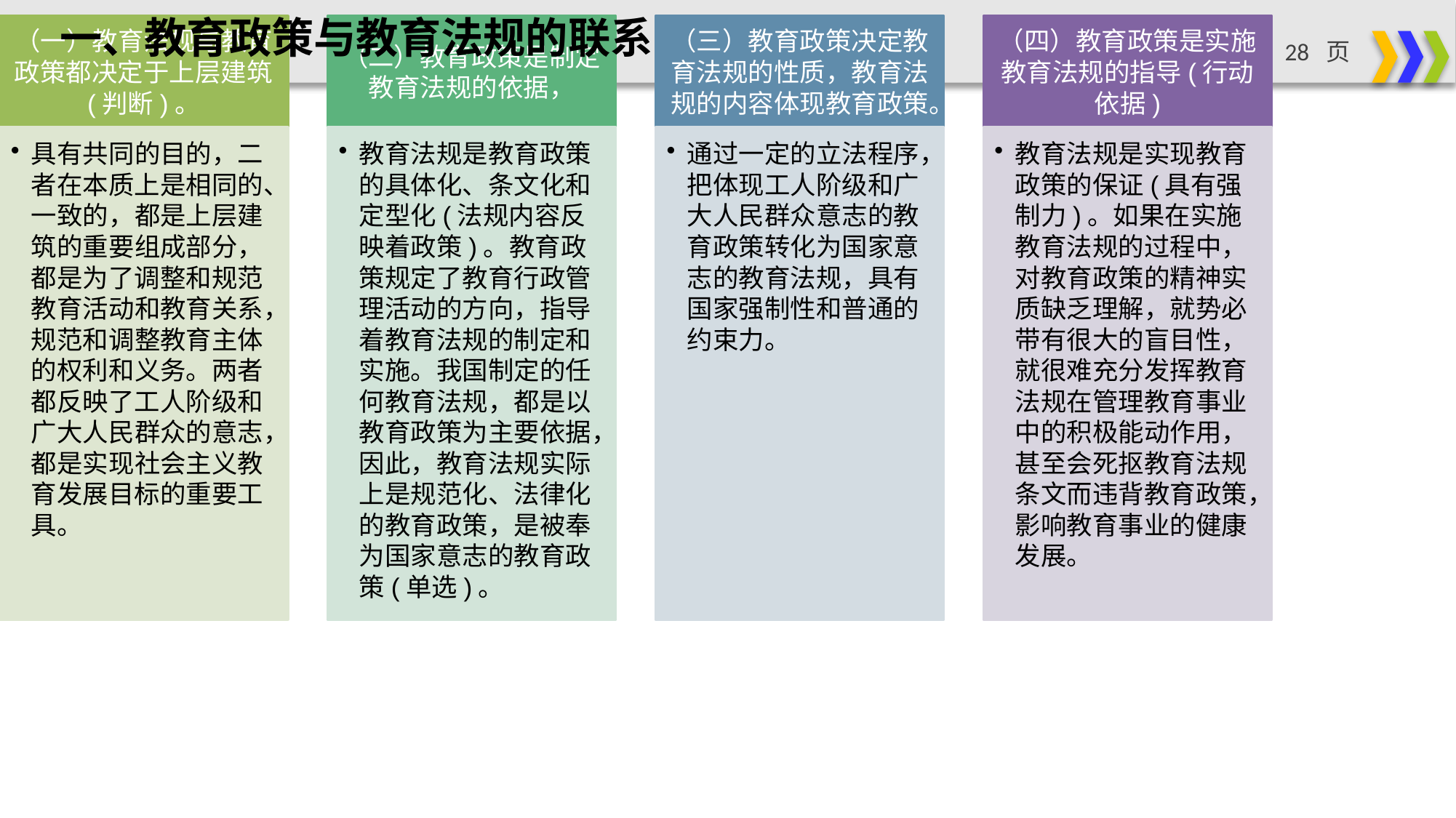

一、教育政策与教育法规的联系
（一）教育法规与教育政策都决定于上层建筑(判断)。
具有共同的目的，二者在本质上是相同的、一致的，都是上层建筑的重要组成部分，都是为了调整和规范教育活动和教育关系，规范和调整教育主体的权利和义务。两者都反映了工人阶级和广大人民群众的意志，都是实现社会主义教育发展目标的重要工具。
（二）教育政策是制定教育法规的依据，
教育法规是教育政策的具体化、条文化和定型化(法规内容反映着政策)。教育政策规定了教育行政管理活动的方向，指导着教育法规的制定和实施。我国制定的任何教育法规，都是以教育政策为主要依据，因此，教育法规实际上是规范化、法律化的教育政策，是被奉为国家意志的教育政策(单选)。
（三）教育政策决定教育法规的性质，教育法规的内容体现教育政策。
通过一定的立法程序，把体现工人阶级和广大人民群众意志的教育政策转化为国家意志的教育法规，具有国家强制性和普通的约束力。
（四）教育政策是实施教育法规的指导(行动依据)
教育法规是实现教育政策的保证(具有强制力)。如果在实施教育法规的过程中，对教育政策的精神实质缺乏理解，就势必带有很大的盲目性，就很难充分发挥教育法规在管理教育事业中的积极能动作用，甚至会死抠教育法规条文而违背教育政策，影响教育事业的健康发展。